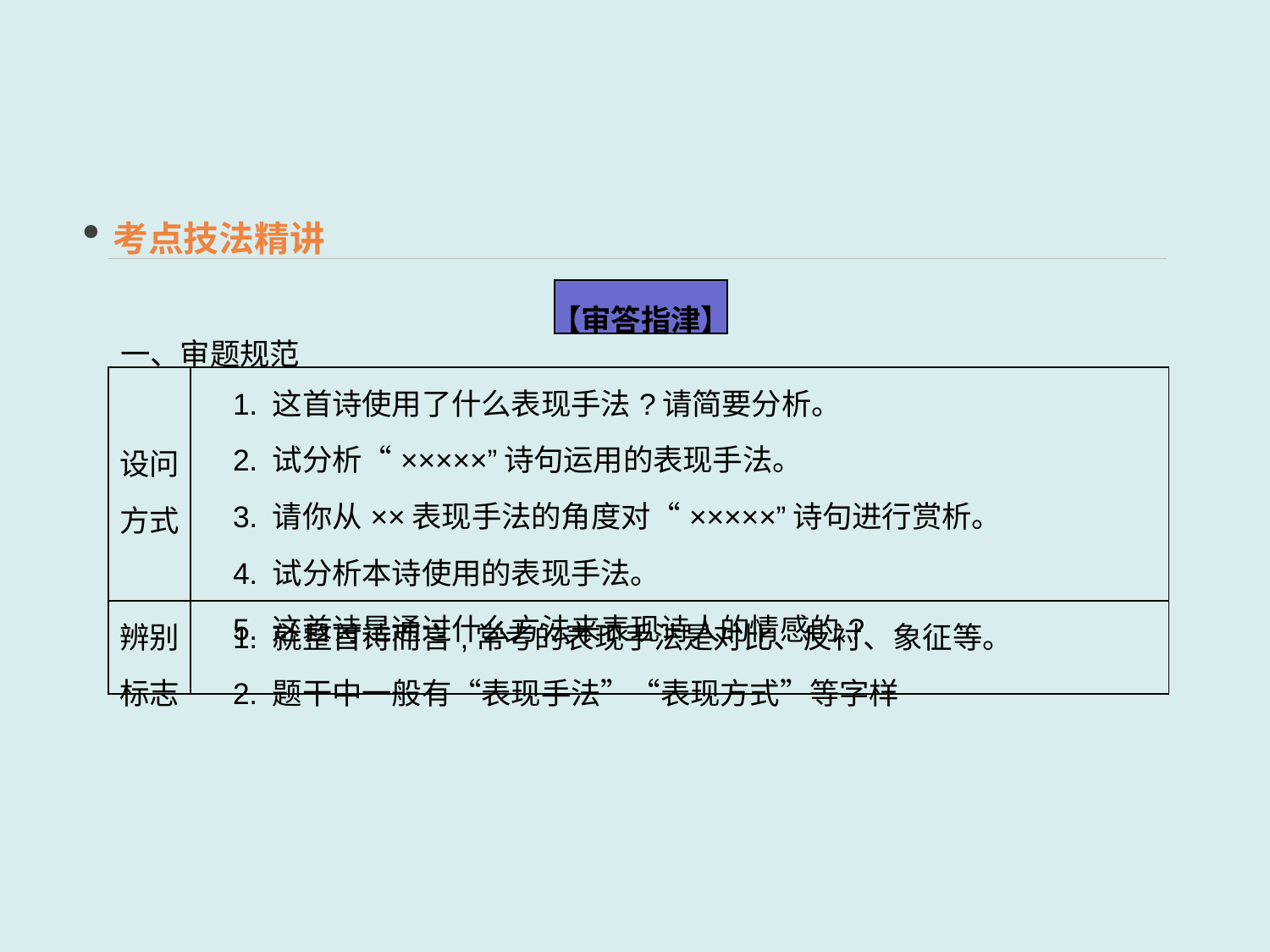

考点技法精讲

一、审题规范

【审答指津】

| 设问 方式 | 1. 这首诗使用了什么表现手法?请简要分析。 　2. 试分析“×××××”诗句运用的表现手法。 　3. 请你从××表现手法的角度对“×××××”诗句进行赏析。 　4. 试分析本诗使用的表现手法。 　5. 这首诗是通过什么方法来表现诗人的情感的? |
| --- | --- |
| 辨别标志 | 1. 就整首诗而言,常考的表现手法是对比、反衬、象征等。 　2. 题干中一般有“表现手法”“表现方式”等字样 |